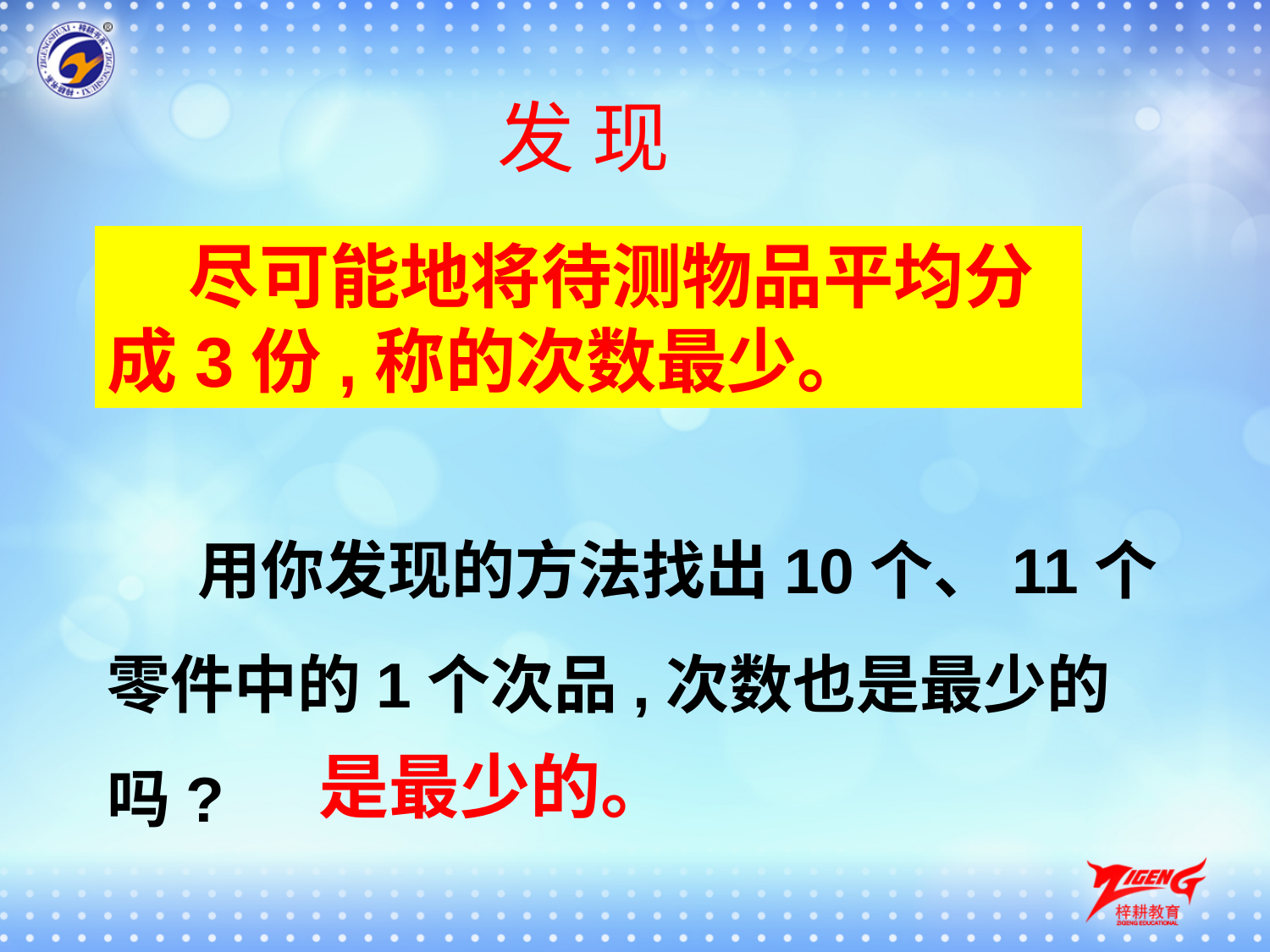

发 现
    尽可能地将待测物品平均分成3份,称的次数最少。
   用你发现的方法找出10个、11个零件中的1个次品,次数也是最少的吗?
是最少的。